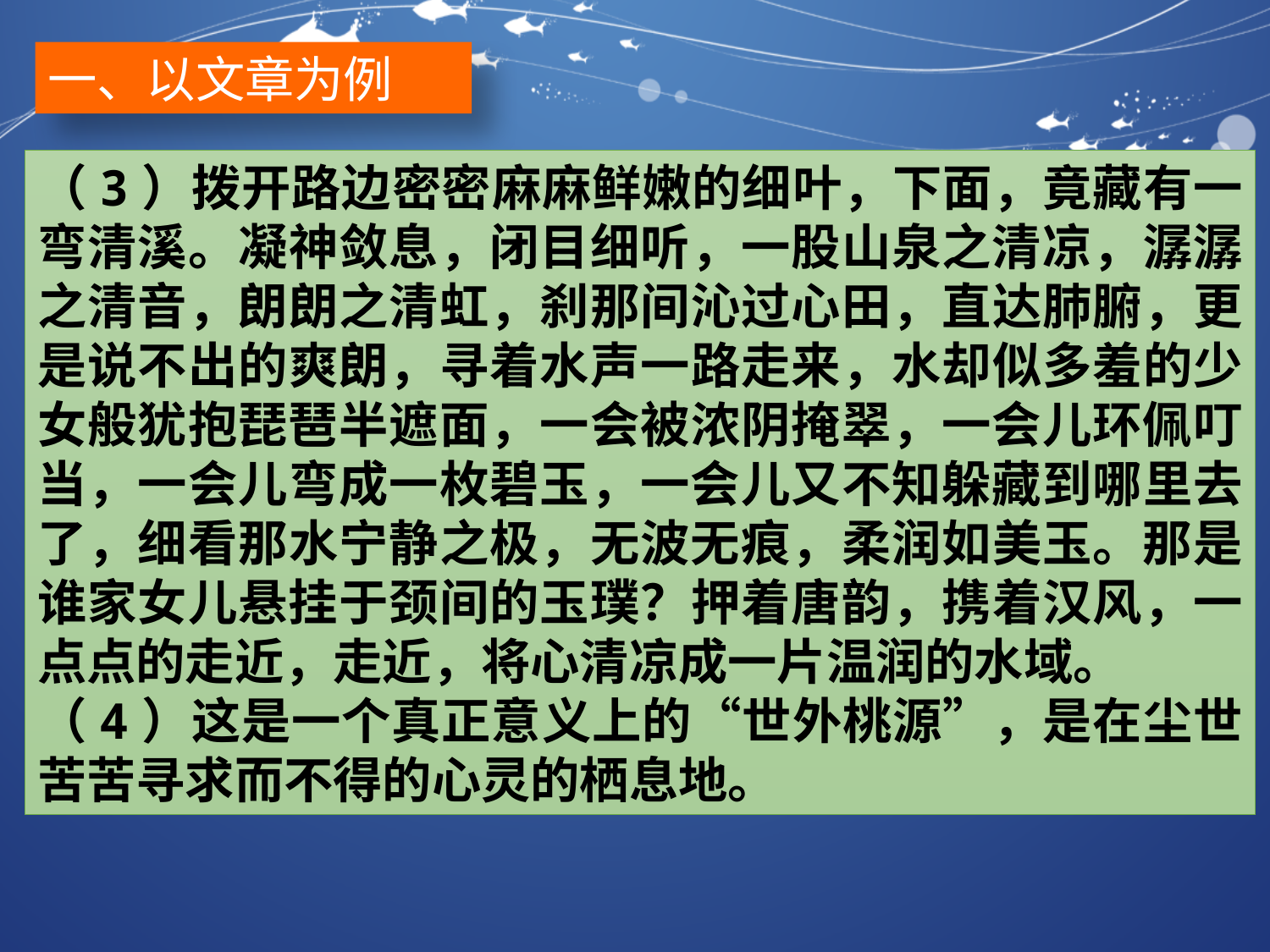

一、以文章为例
（3）拨开路边密密麻麻鲜嫩的细叶，下面，竟藏有一弯清溪。凝神敛息，闭目细听，一股山泉之清凉，潺潺之清音，朗朗之清虹，刹那间沁过心田，直达肺腑，更是说不出的爽朗，寻着水声一路走来，水却似多羞的少女般犹抱琵琶半遮面，一会被浓阴掩翠，一会儿环佩叮当，一会儿弯成一枚碧玉，一会儿又不知躲藏到哪里去了，细看那水宁静之极，无波无痕，柔润如美玉。那是谁家女儿悬挂于颈间的玉璞？押着唐韵，携着汉风，一点点的走近，走近，将心清凉成一片温润的水域。
（4）这是一个真正意义上的“世外桃源”，是在尘世苦苦寻求而不得的心灵的栖息地。